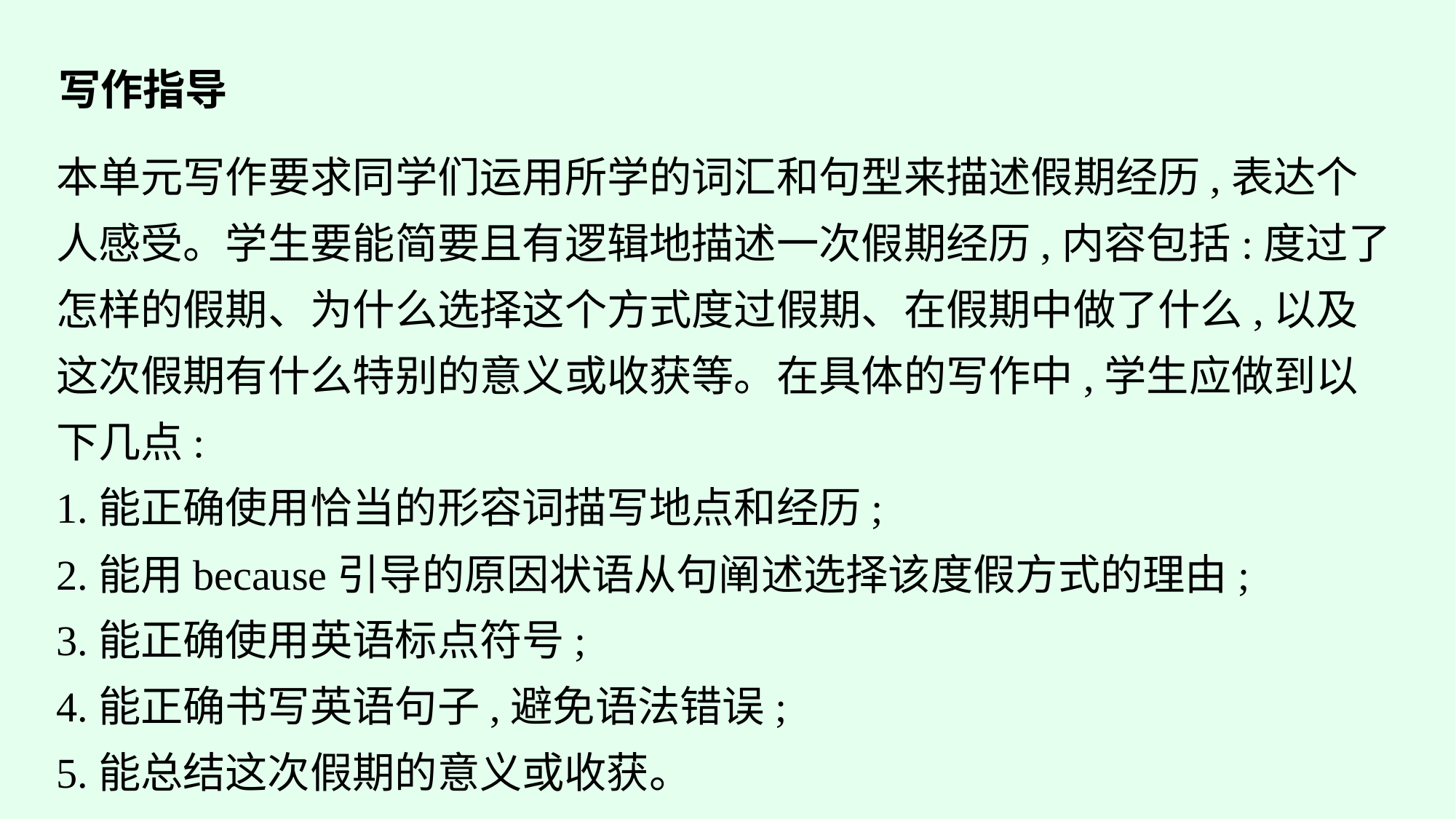

写作指导
本单元写作要求同学们运用所学的词汇和句型来描述假期经历,表达个人感受。学生要能简要且有逻辑地描述一次假期经历,内容包括:度过了怎样的假期、为什么选择这个方式度过假期、在假期中做了什么,以及这次假期有什么特别的意义或收获等。在具体的写作中,学生应做到以下几点:
1.能正确使用恰当的形容词描写地点和经历;
2.能用because引导的原因状语从句阐述选择该度假方式的理由;
3.能正确使用英语标点符号;
4.能正确书写英语句子,避免语法错误;
5.能总结这次假期的意义或收获。